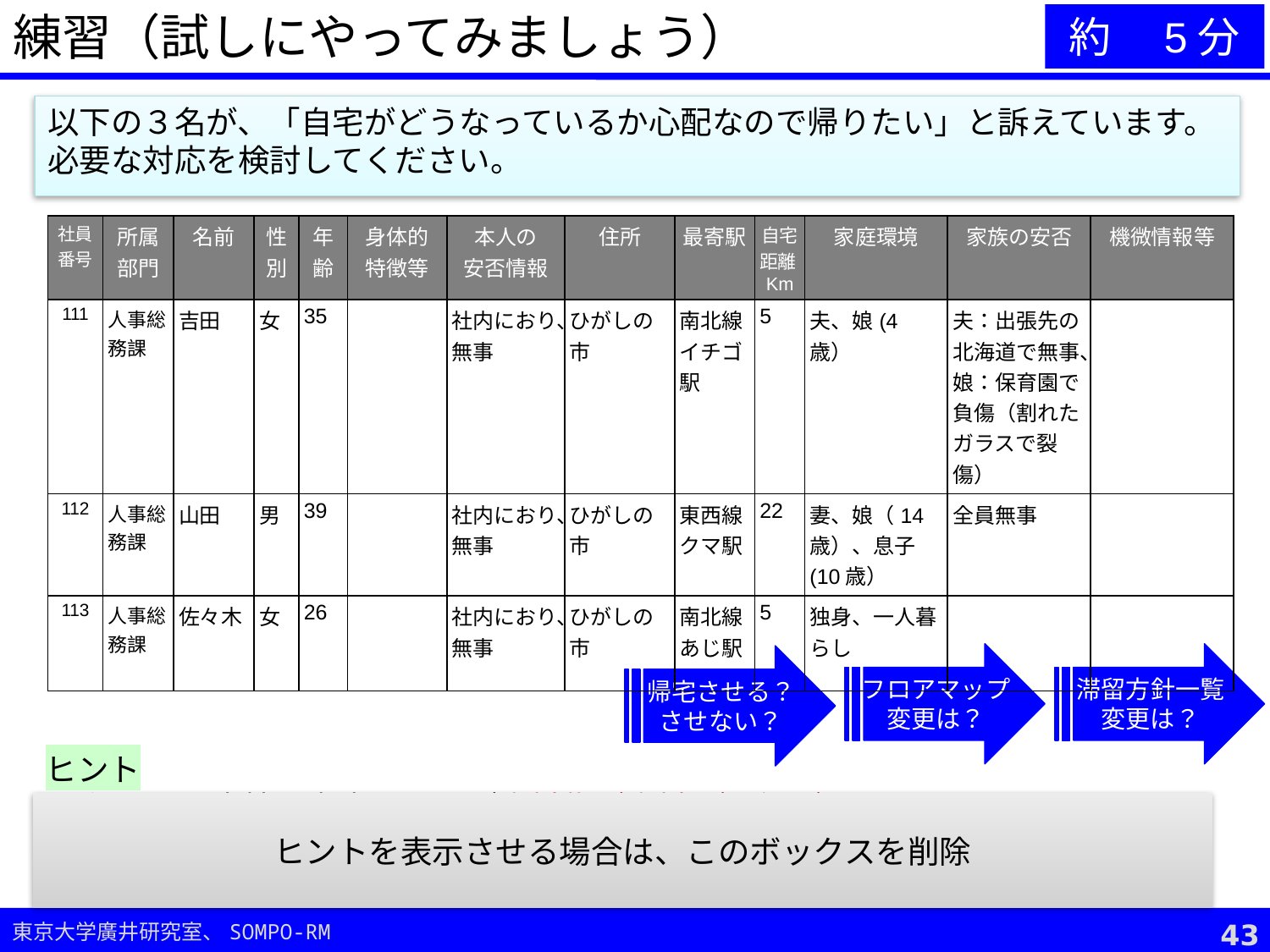

練習（試しにやってみましょう）
約　5分
以下の３名が、「自宅がどうなっているか心配なので帰りたい」と訴えています。
必要な対応を検討してください。
| 社員 番号 | 所属部門 | 名前 | 性別 | 年齢 | 身体的 特徴等 | 本人の 安否情報 | 住所 | 最寄駅 | 自宅距離Km | 家庭環境 | 家族の安否 | 機微情報等 |
| --- | --- | --- | --- | --- | --- | --- | --- | --- | --- | --- | --- | --- |
| 111 | 人事総務課 | 吉田 | 女 | 35 |  | 社内におり、無事 | ひがしの市 | 南北線イチゴ駅 | 5 | 夫、娘(4歳） | 夫：出張先の北海道で無事、娘：保育園で負傷（割れたガラスで裂傷） |  |
| 112 | 人事総務課 | 山田 | 男 | 39 |  | 社内におり、無事 | ひがしの市 | 東西線クマ駅 | 22 | 妻、娘（14歳）、息子(10歳） | 全員無事 |  |
| 113 | 人事総務課 | 佐々木 | 女 | 26 |  | 社内におり、無事 | ひがしの市 | 南北線あじ駅 | 5 | 独身、一人暮らし |  |  |
フロアマップ
変更は？
滞留方針一覧
変更は？
帰宅させる？
させない？
ヒント
個々人の事情も考慮しよう（資料集（資料１）参照）。
帰宅させる場合に、伝達しておくべき事項は？（帰宅後の報告は？明日以降はどうしたらいい？、安全に関する情報は？）
ヒントを表示させる場合は、このボックスを削除
43